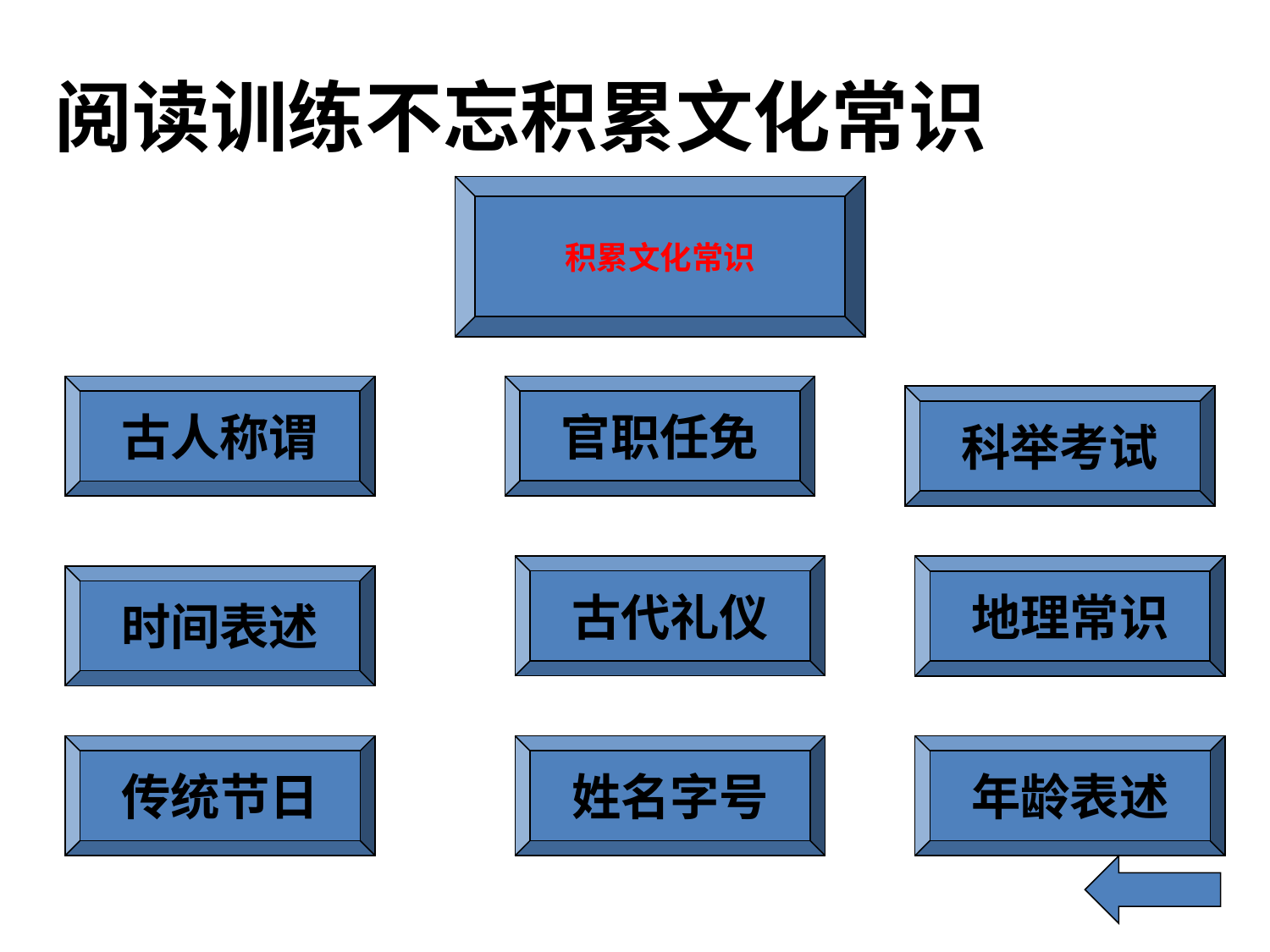

阅读训练不忘积累文化常识
积累文化常识
官职任免
古人称谓
科举考试
古代礼仪
地理常识
时间表述
传统节日
姓名字号
年龄表述